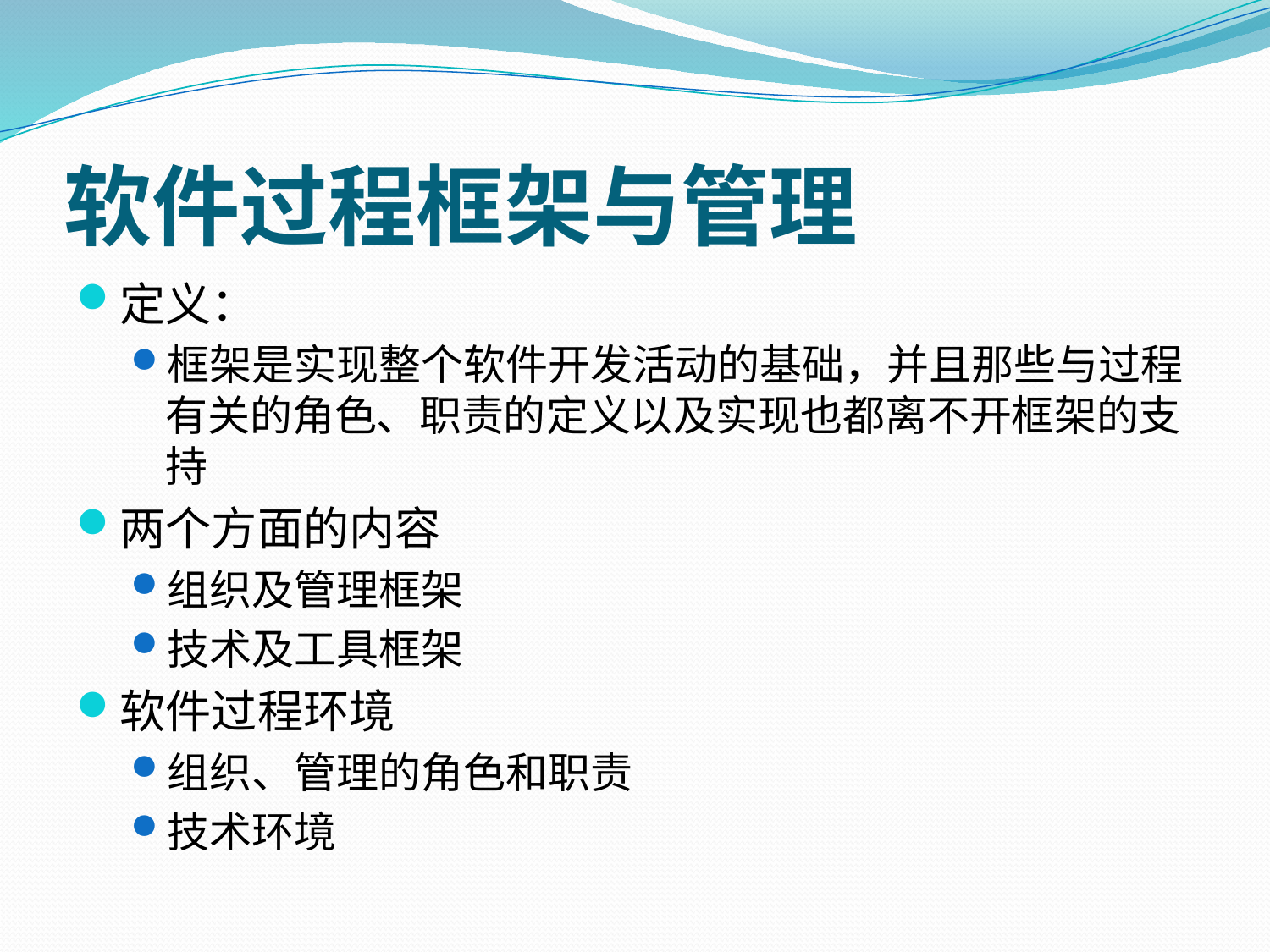

# 软件过程框架与管理
定义：
框架是实现整个软件开发活动的基础，并且那些与过程有关的角色、职责的定义以及实现也都离不开框架的支持
两个方面的内容
组织及管理框架
技术及工具框架
软件过程环境
组织、管理的角色和职责
技术环境